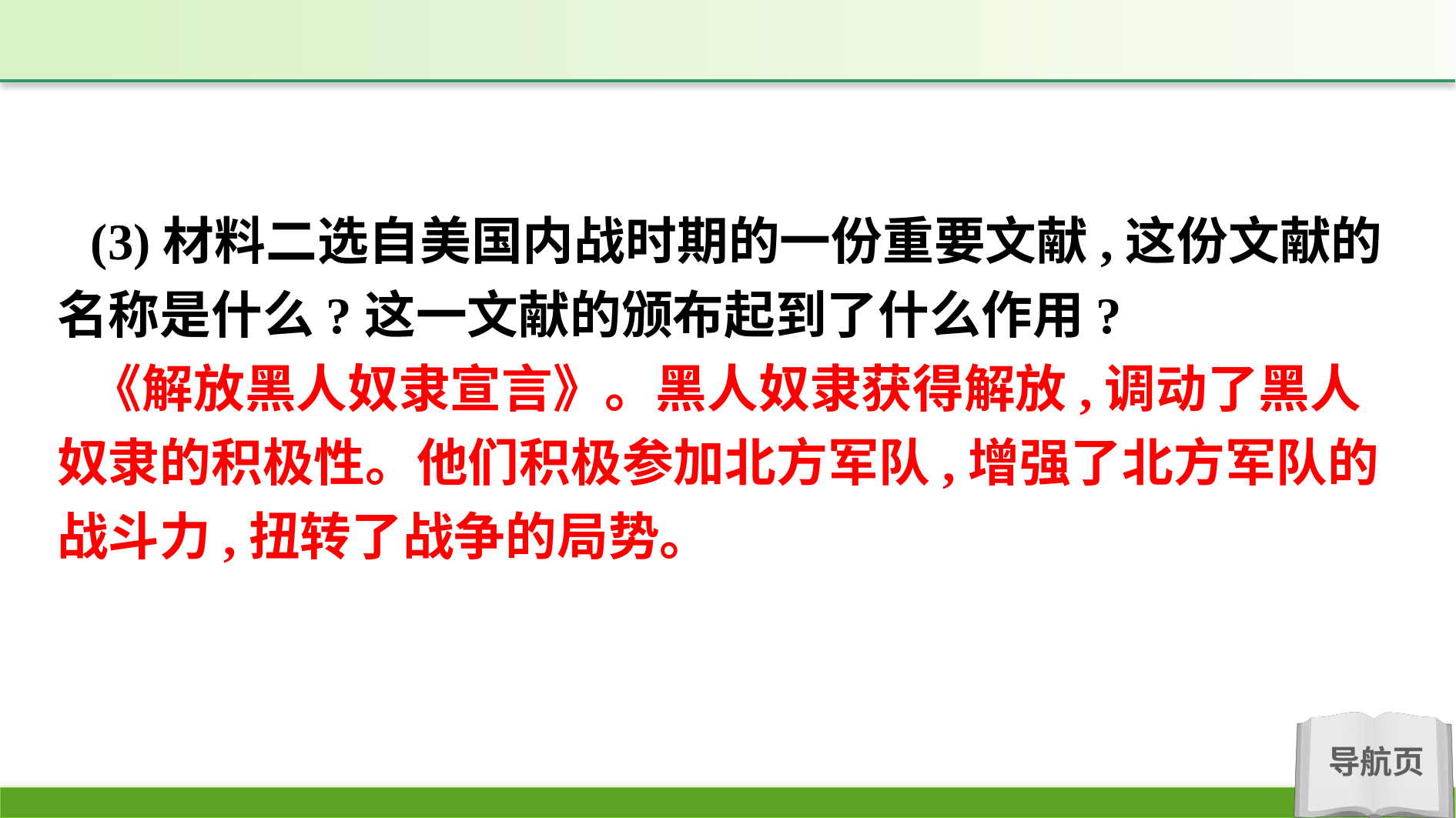

(3)材料二选自美国内战时期的一份重要文献,这份文献的名称是什么?这一文献的颁布起到了什么作用?
《解放黑人奴隶宣言》。黑人奴隶获得解放,调动了黑人奴隶的积极性。他们积极参加北方军队,增强了北方军队的战斗力,扭转了战争的局势。